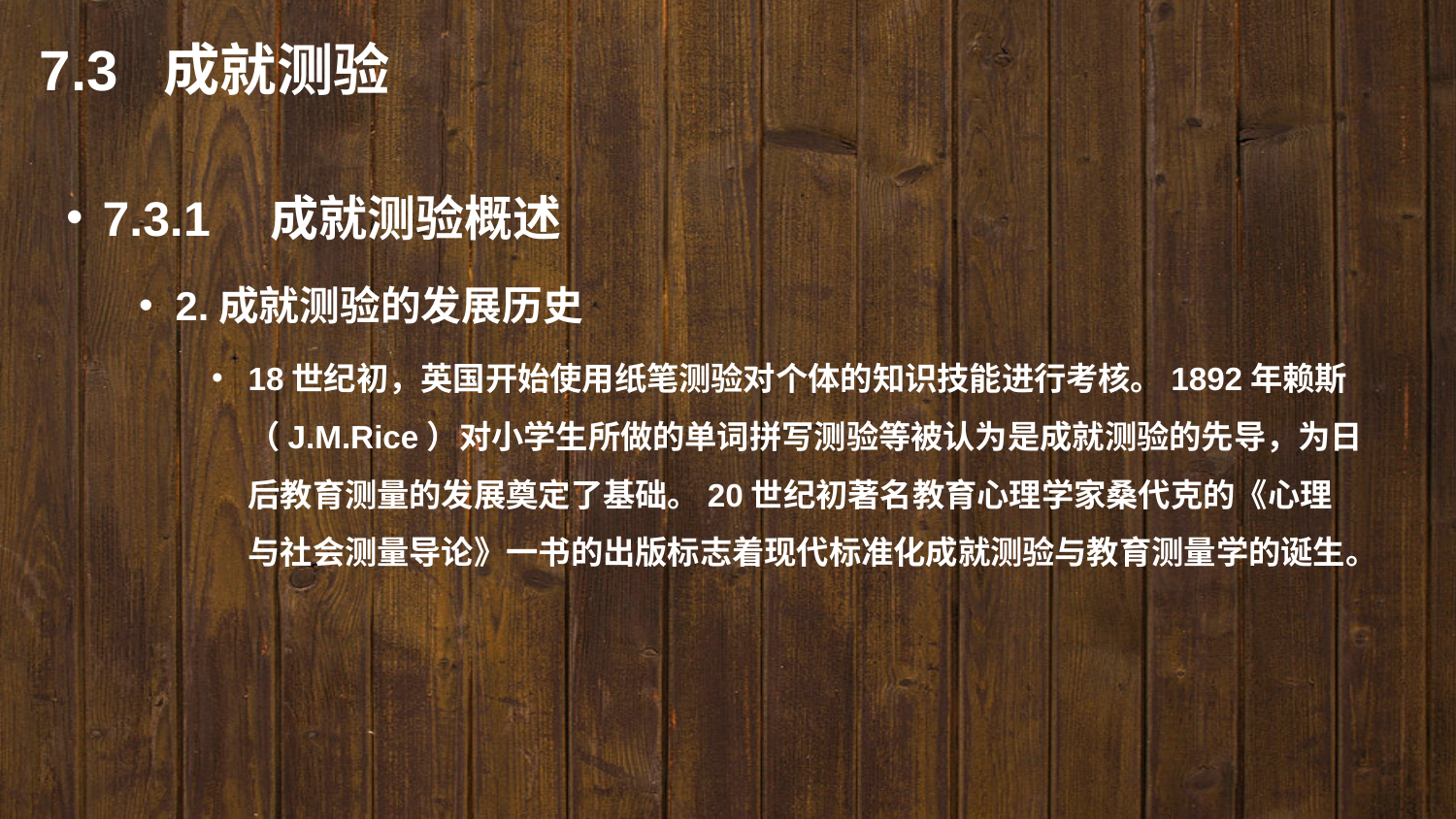

7.3  成就测验
7.3.1　成就测验概述
2.成就测验的发展历史
18世纪初，英国开始使用纸笔测验对个体的知识技能进行考核。1892年赖斯（J.M.Rice）对小学生所做的单词拼写测验等被认为是成就测验的先导，为日后教育测量的发展奠定了基础。20世纪初著名教育心理学家桑代克的《心理与社会测量导论》一书的出版标志着现代标准化成就测验与教育测量学的诞生。